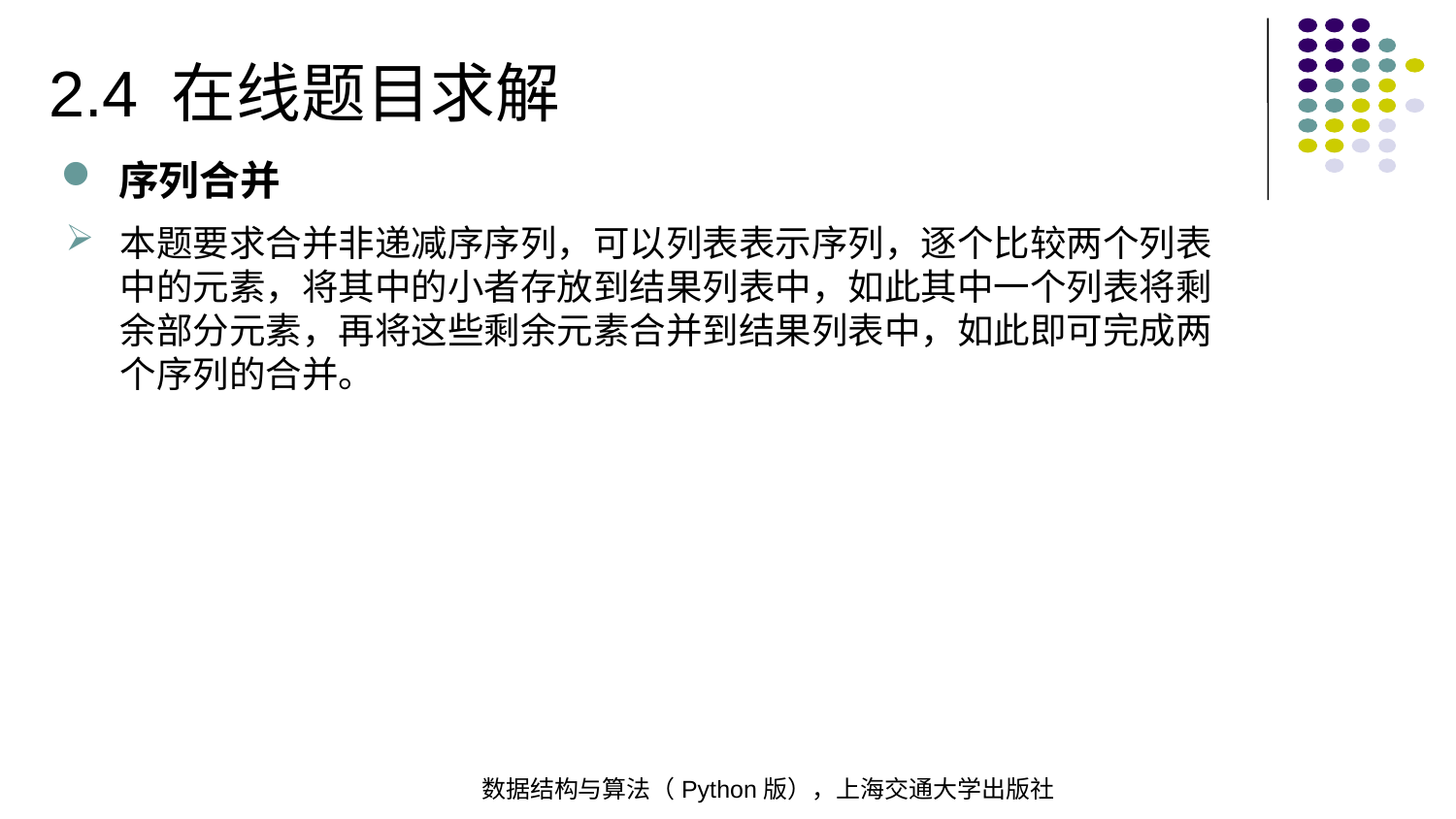

2.4 在线题目求解
序列合并
本题要求合并非递减序序列，可以列表表示序列，逐个比较两个列表中的元素，将其中的小者存放到结果列表中，如此其中一个列表将剩余部分元素，再将这些剩余元素合并到结果列表中，如此即可完成两个序列的合并。